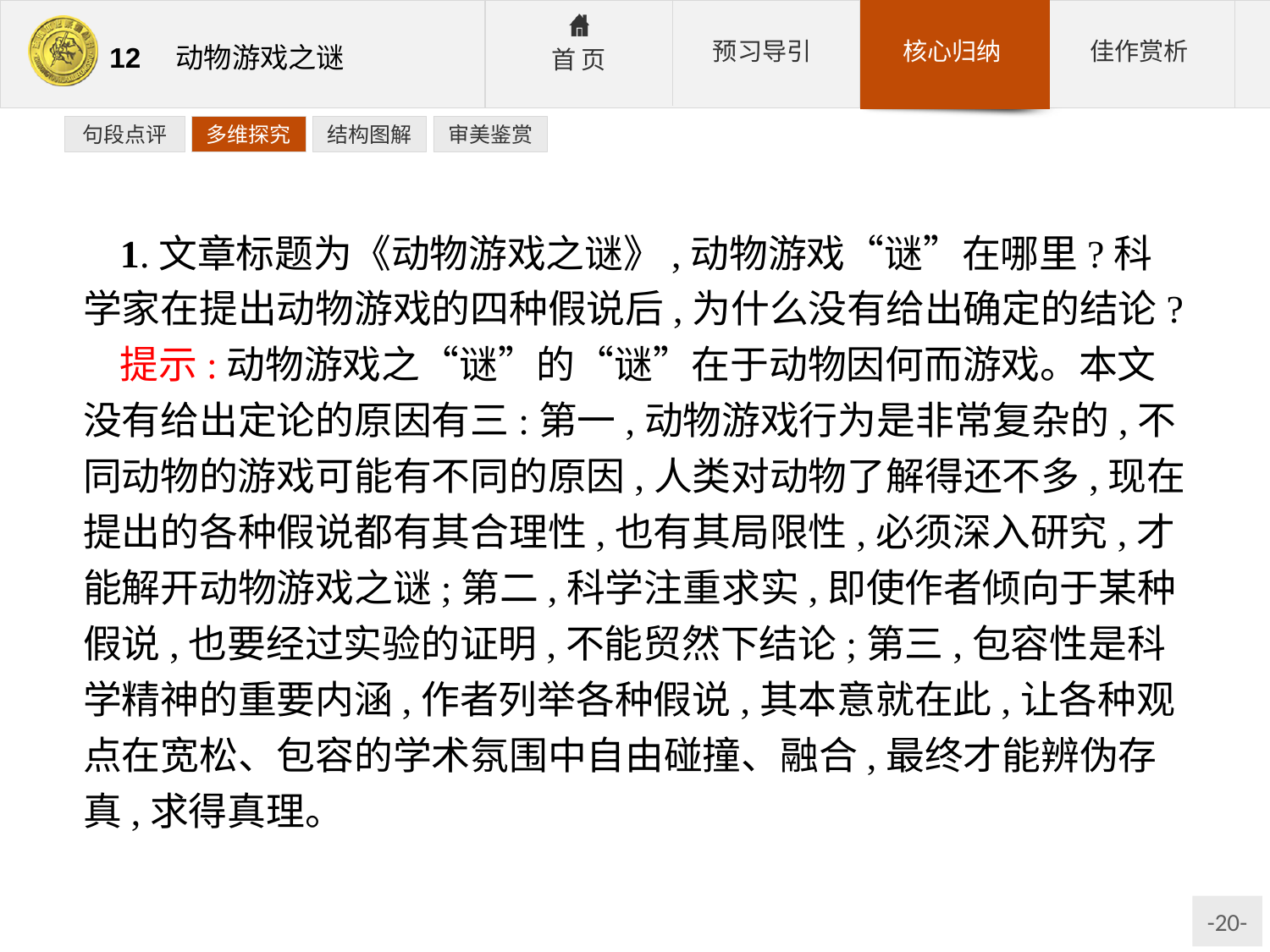

句段点评
多维探究
结构图解
审美鉴赏
1.文章标题为《动物游戏之谜》,动物游戏“谜”在哪里?科学家在提出动物游戏的四种假说后,为什么没有给出确定的结论?
提示:动物游戏之“谜”的“谜”在于动物因何而游戏。本文没有给出定论的原因有三:第一,动物游戏行为是非常复杂的,不同动物的游戏可能有不同的原因,人类对动物了解得还不多,现在提出的各种假说都有其合理性,也有其局限性,必须深入研究,才能解开动物游戏之谜;第二,科学注重求实,即使作者倾向于某种假说,也要经过实验的证明,不能贸然下结论;第三,包容性是科学精神的重要内涵,作者列举各种假说,其本意就在此,让各种观点在宽松、包容的学术氛围中自由碰撞、融合,最终才能辨伪存真,求得真理。